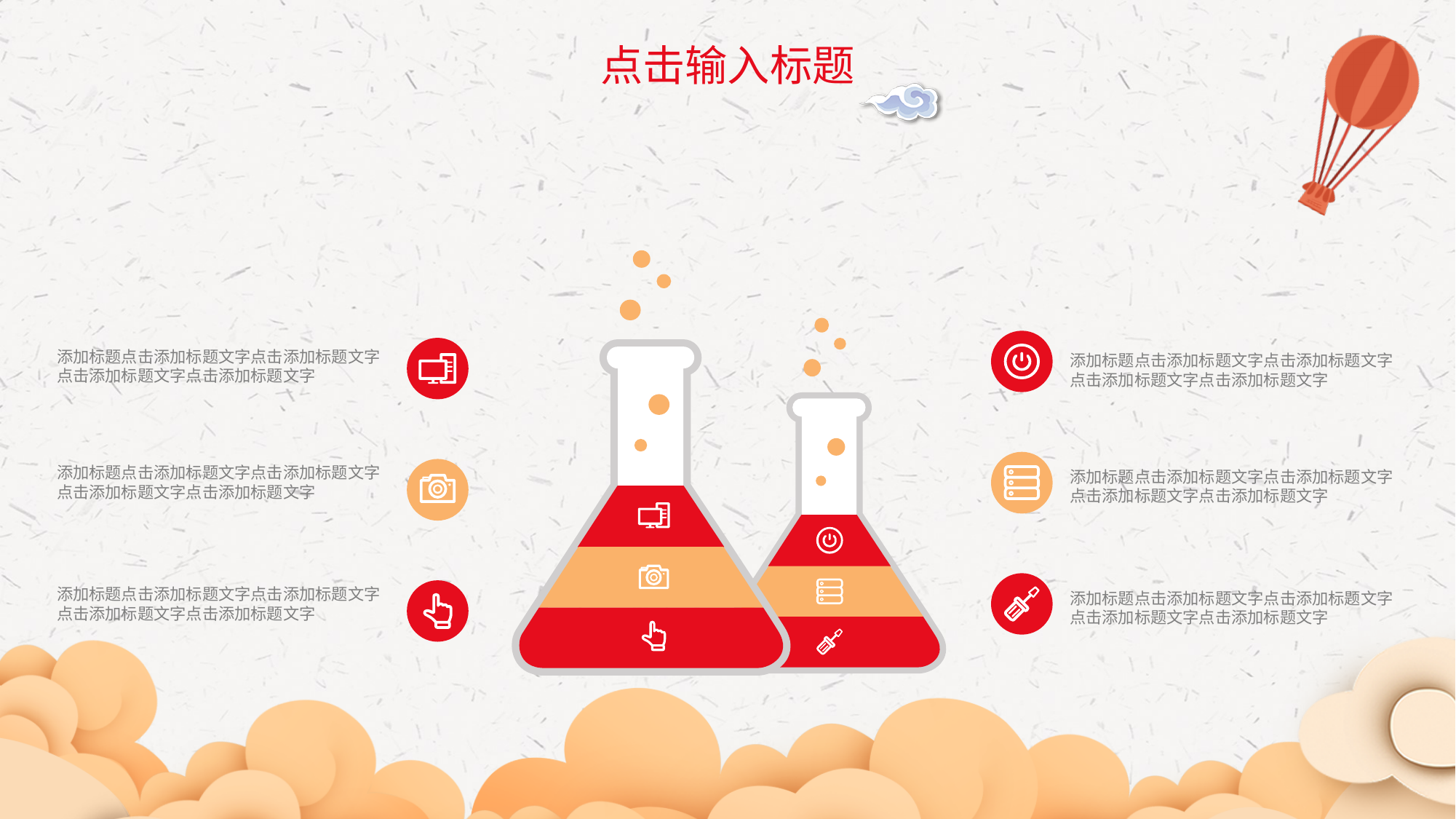

点击输入标题

添加标题点击添加标题文字点击添加标题文字点击添加标题文字点击添加标题文字
添加标题点击添加标题文字点击添加标题文字点击添加标题文字点击添加标题文字

添加标题点击添加标题文字点击添加标题文字点击添加标题文字点击添加标题文字

添加标题点击添加标题文字点击添加标题文字点击添加标题文字点击添加标题文字

添加标题点击添加标题文字点击添加标题文字点击添加标题文字点击添加标题文字

添加标题点击添加标题文字点击添加标题文字点击添加标题文字点击添加标题文字